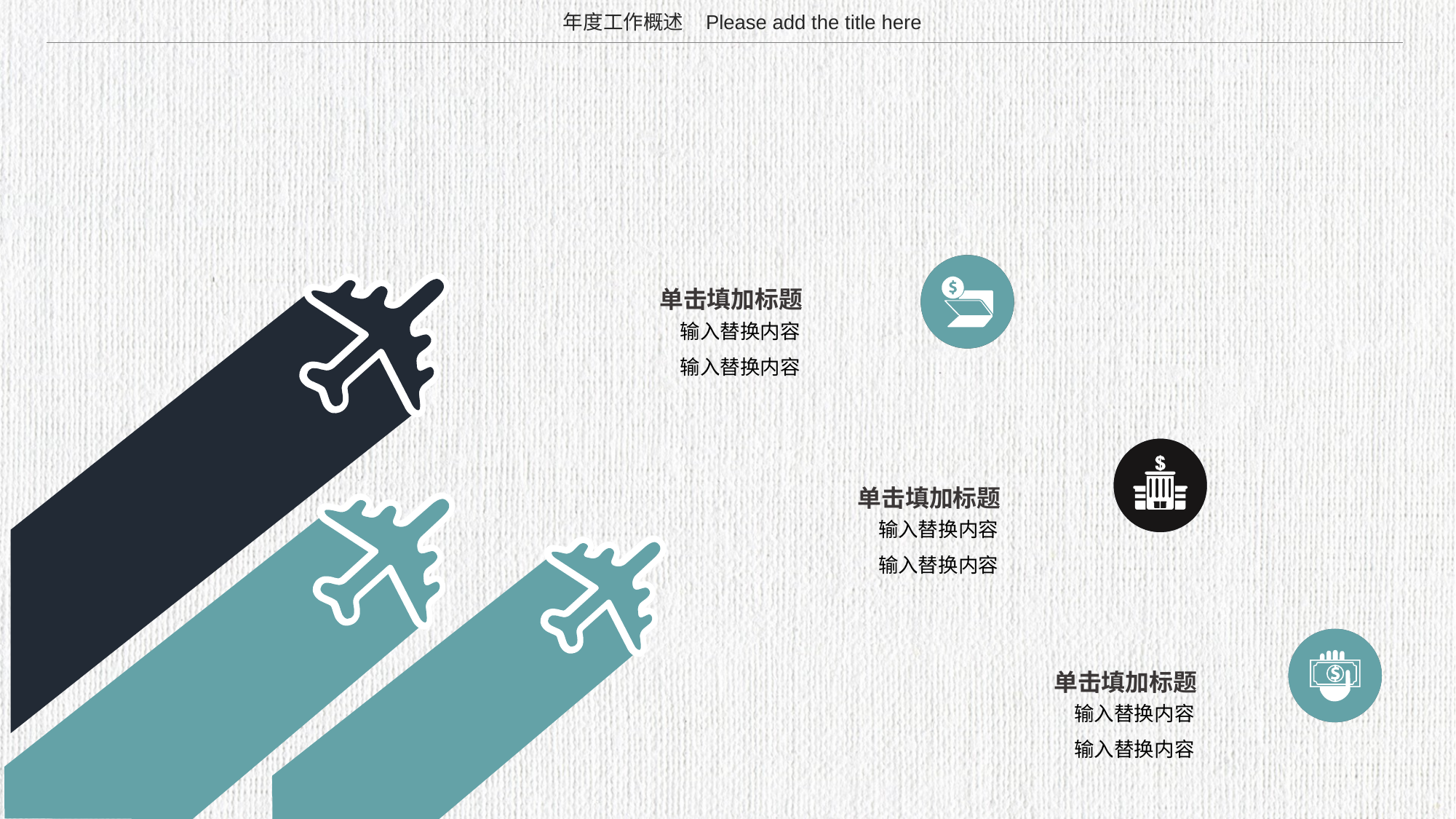

Please add the title here
年度工作概述

单击填加标题
输入替换内容
输入替换内容

单击填加标题

输入替换内容
输入替换内容

单击填加标题
输入替换内容
输入替换内容